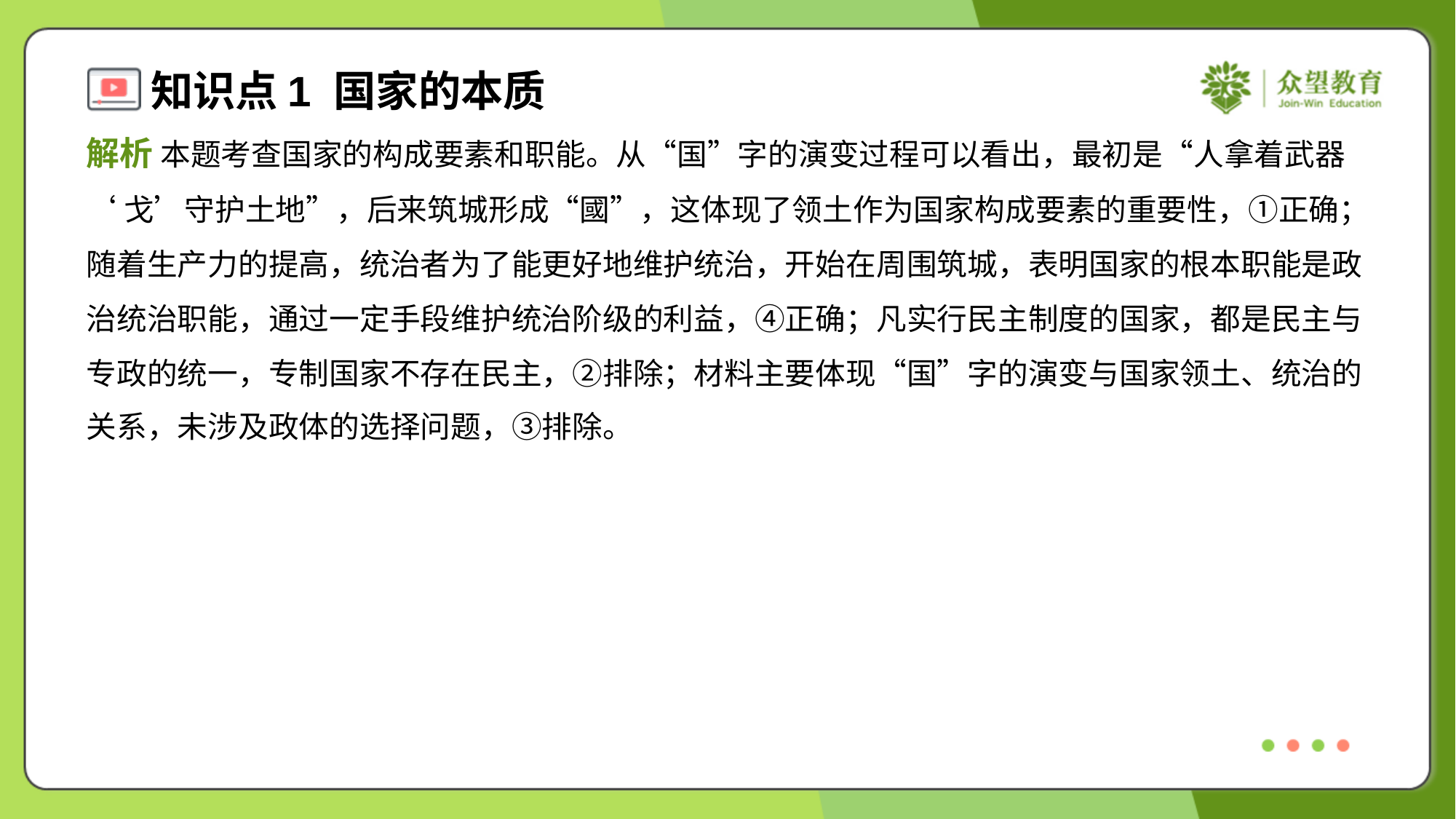

解析 本题考查国家的构成要素和职能。从“国”字的演变过程可以看出，最初是“人拿着武器
‘戈’守护土地”，后来筑城形成“國”，这体现了领土作为国家构成要素的重要性，①正确；
随着生产力的提高，统治者为了能更好地维护统治，开始在周围筑城，表明国家的根本职能是政
治统治职能，通过一定手段维护统治阶级的利益，④正确；凡实行民主制度的国家，都是民主与
专政的统一，专制国家不存在民主，②排除；材料主要体现“国”字的演变与国家领土、统治的
关系，未涉及政体的选择问题，③排除。